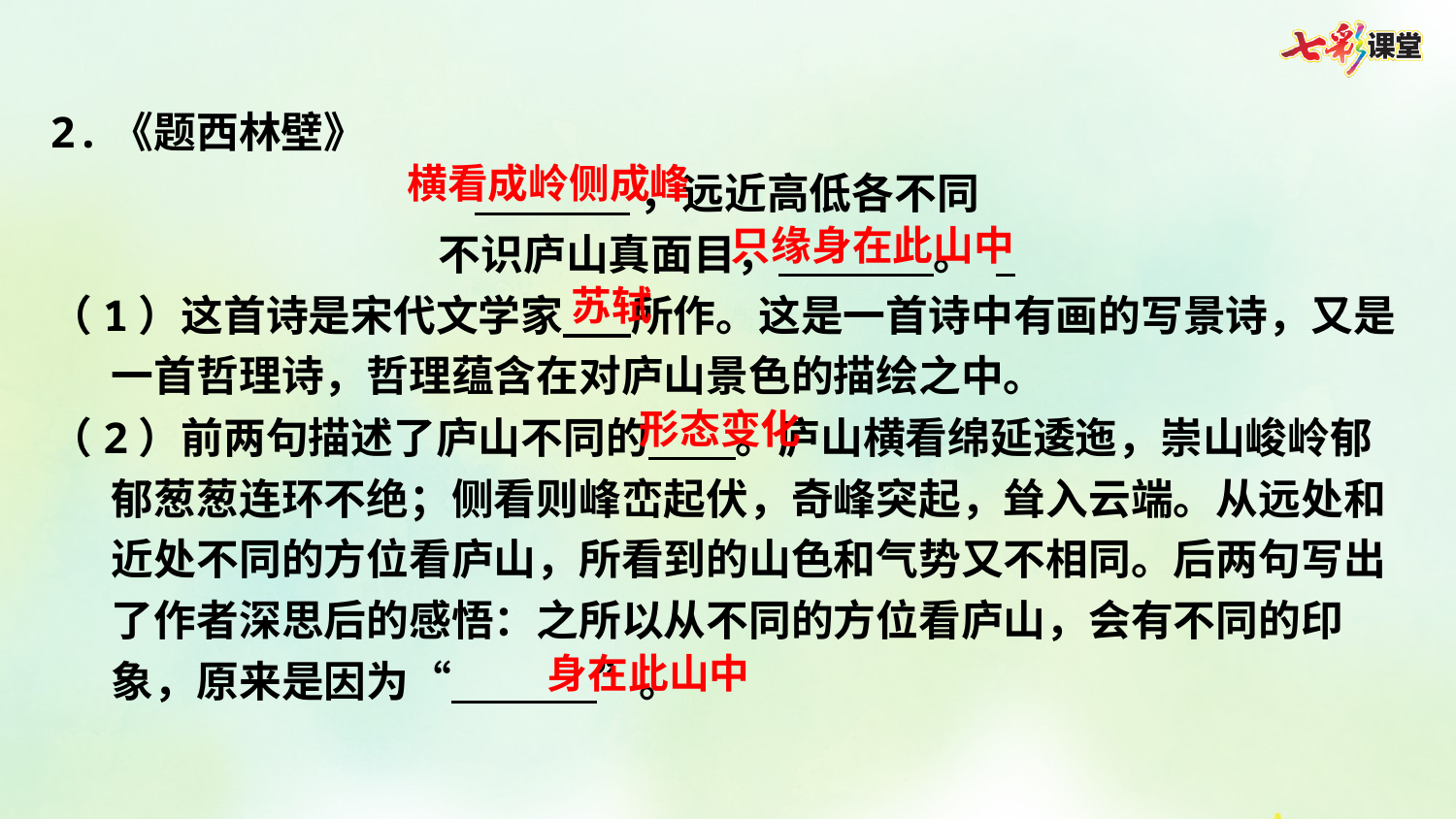

2.《题西林壁》
                ，远近高低各不同
不识庐山真面目，                。
（1）这首诗是宋代文学家       所作。这是一首诗中有画的写景诗，又是一首哲理诗，哲理蕴含在对庐山景色的描绘之中。
（2）前两句描述了庐山不同的         。庐山横看绵延逶迤，崇山峻岭郁郁葱葱连环不绝；侧看则峰峦起伏，奇峰突起，耸入云端。从远处和近处不同的方位看庐山，所看到的山色和气势又不相同。后两句写出了作者深思后的感悟：之所以从不同的方位看庐山，会有不同的印象，原来是因为“               ”。
横看成岭侧成峰
只缘身在此山中
苏轼
形态变化
身在此山中